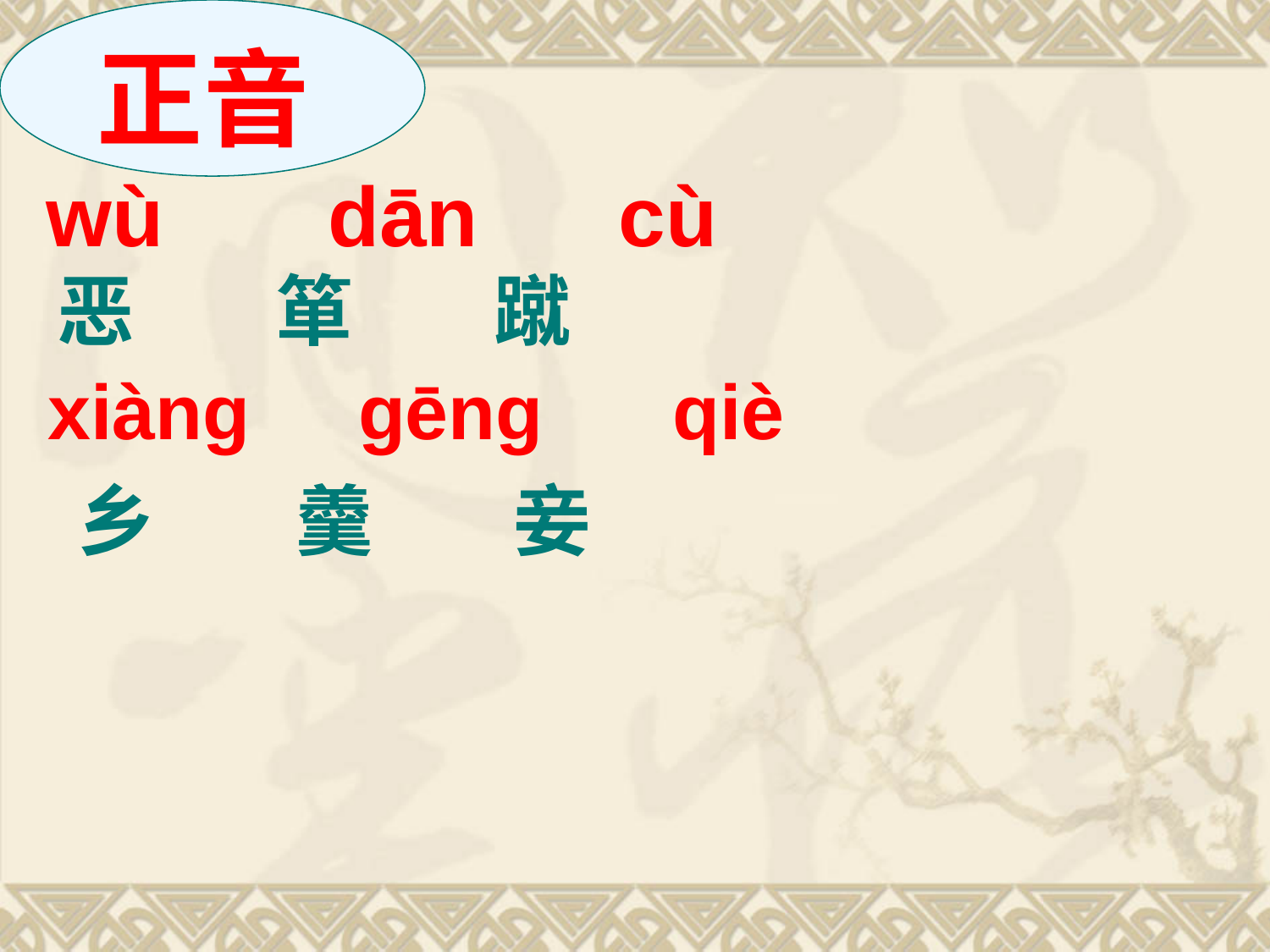

正音
 wù       dān      cù
恶        箪        蹴
xiàng     gēng      qiè
乡        羹        妾